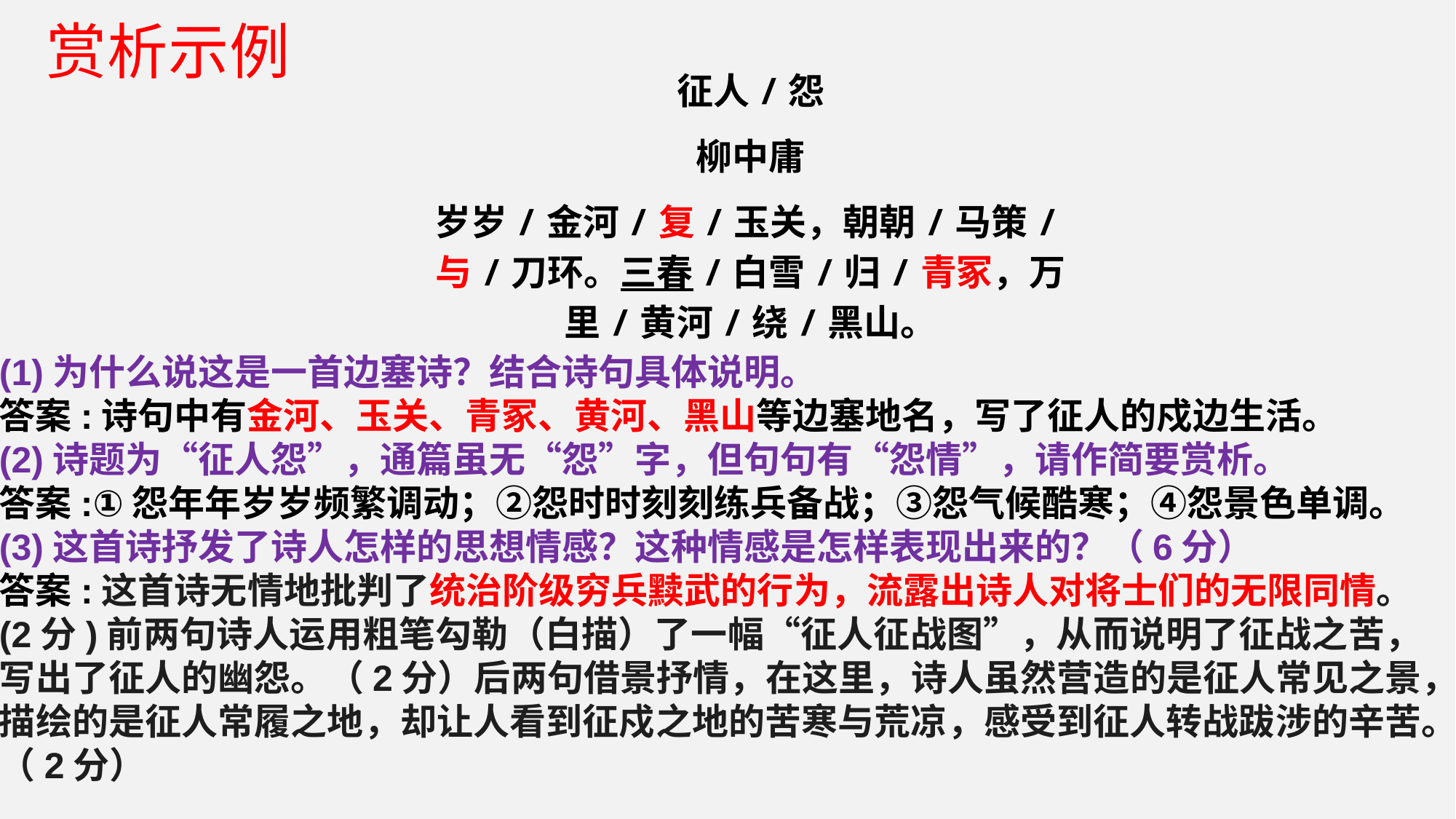

赏析示例
征人/怨
柳中庸
岁岁/金河/复/玉关，朝朝/马策/与/刀环。三春/白雪/归/青冢，万里/黄河/绕/黑山。
(1)为什么说这是一首边塞诗？结合诗句具体说明。
答案:诗句中有金河、玉关、青冢、黄河、黑山等边塞地名，写了征人的戍边生活。
(2)诗题为“征人怨”，通篇虽无“怨”字，但句句有“怨情”，请作简要赏析。
答案:①怨年年岁岁频繁调动；②怨时时刻刻练兵备战；③怨气候酷寒；④怨景色单调。
(3)这首诗抒发了诗人怎样的思想情感？这种情感是怎样表现出来的？（6分）
答案:这首诗无情地批判了统治阶级穷兵黩武的行为，流露出诗人对将士们的无限同情。(2分)前两句诗人运用粗笔勾勒（白描）了一幅“征人征战图”，从而说明了征战之苦，写出了征人的幽怨。（2分）后两句借景抒情，在这里，诗人虽然营造的是征人常见之景，描绘的是征人常履之地，却让人看到征戍之地的苦寒与荒凉，感受到征人转战跋涉的辛苦。（2分）